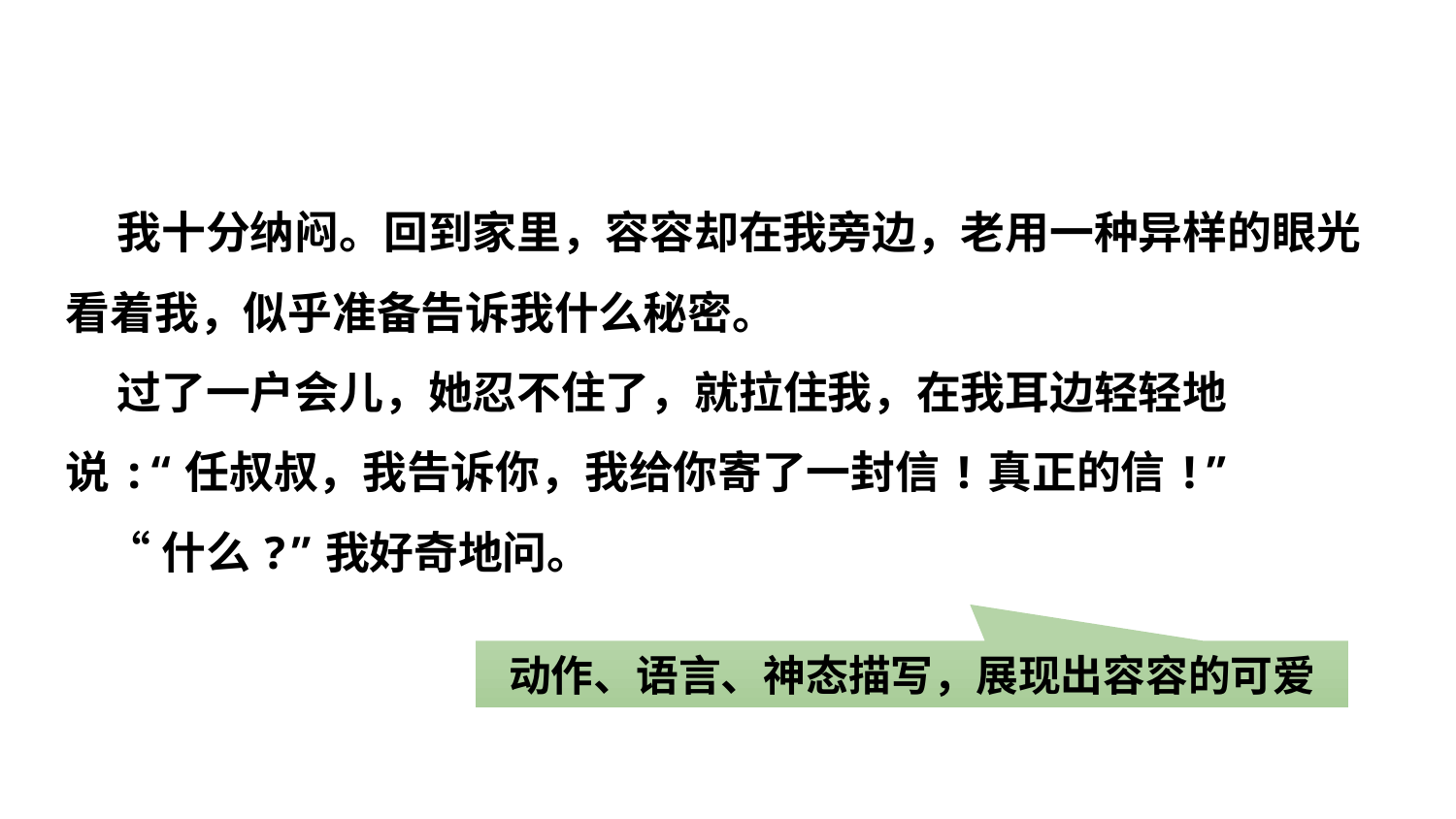

我十分纳闷。回到家里，容容却在我旁边，老用一种异样的眼光看着我，似乎准备告诉我什么秘密。
    过了一户会儿，她忍不住了，就拉住我，在我耳边轻轻地说:“任叔叔，我告诉你，我给你寄了一封信!真正的信!”
    “什么?”我好奇地问。
动作、语言、神态描写，展现出容容的可爱